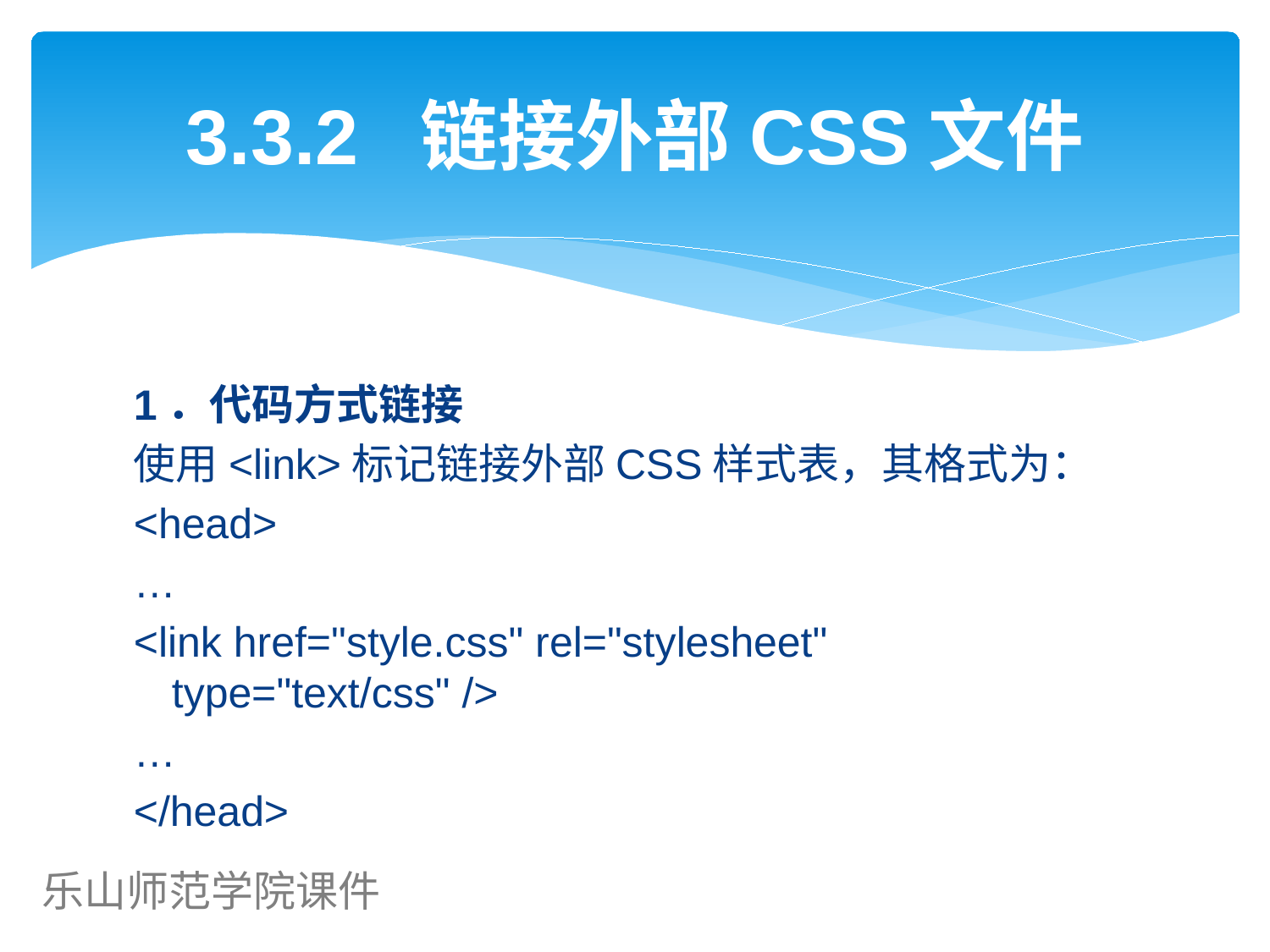

# 3.3.2  链接外部CSS文件
1．代码方式链接
使用<link>标记链接外部CSS样式表，其格式为：
<head>
…
<link href="style.css" rel="stylesheet" type="text/css" />
…
</head>